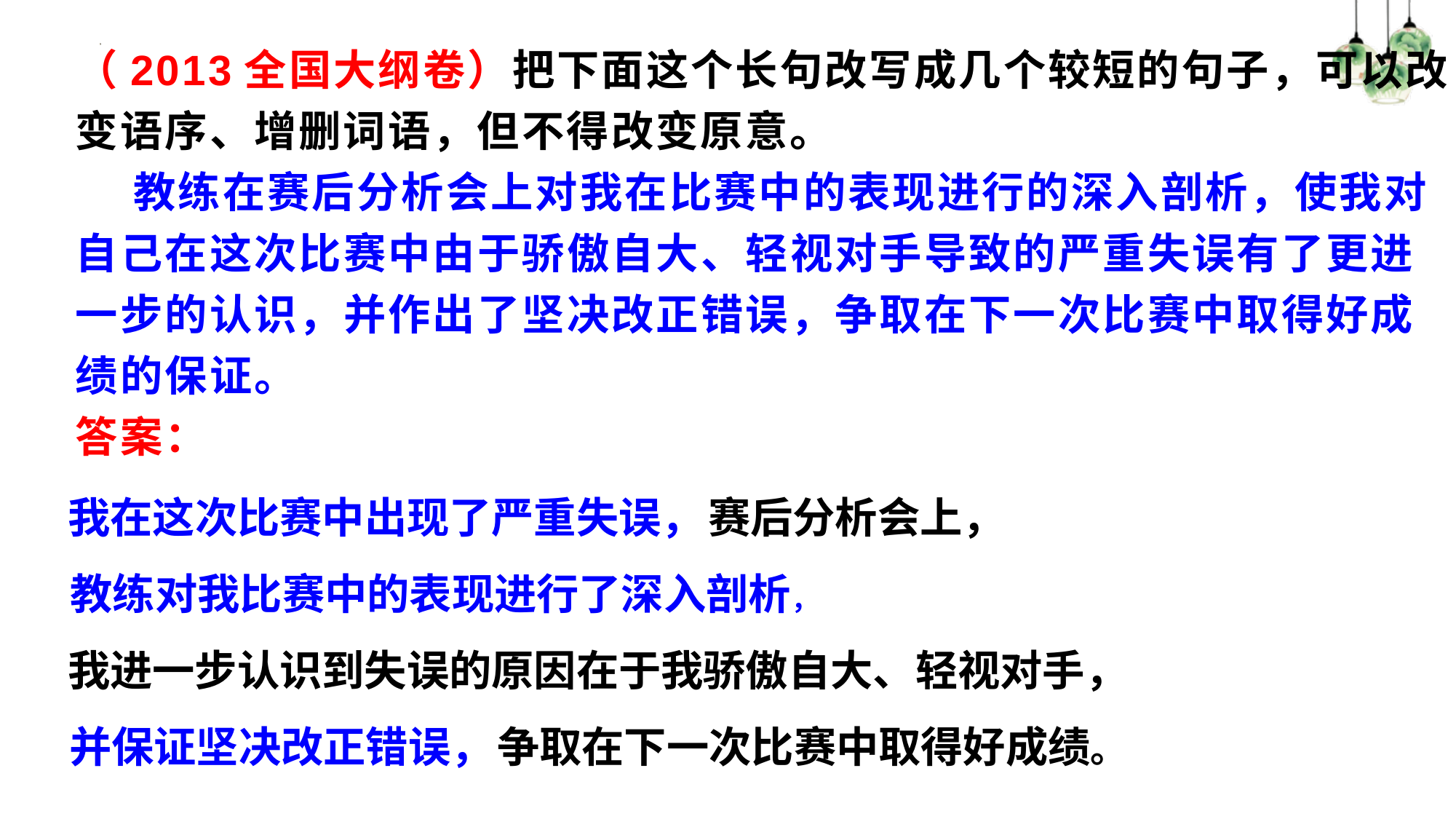

（2013全国大纲卷）把下面这个长句改写成几个较短的句子，可以改变语序、增删词语，但不得改变原意。
    教练在赛后分析会上对我在比赛中的表现进行的深入剖析，使我对自己在这次比赛中由于骄傲自大、轻视对手导致的严重失误有了更进一步的认识，并作出了坚决改正错误，争取在下一次比赛中取得好成绩的保证。
答案：

我在这次比赛中出现了严重失误，
赛后分析会上，
教练对我比赛中的表现进行了深入剖析，
我进一步认识到失误的原因在于我骄傲自大、轻视对手，
争取在下一次比赛中取得好成绩。
并保证坚决改正错误，